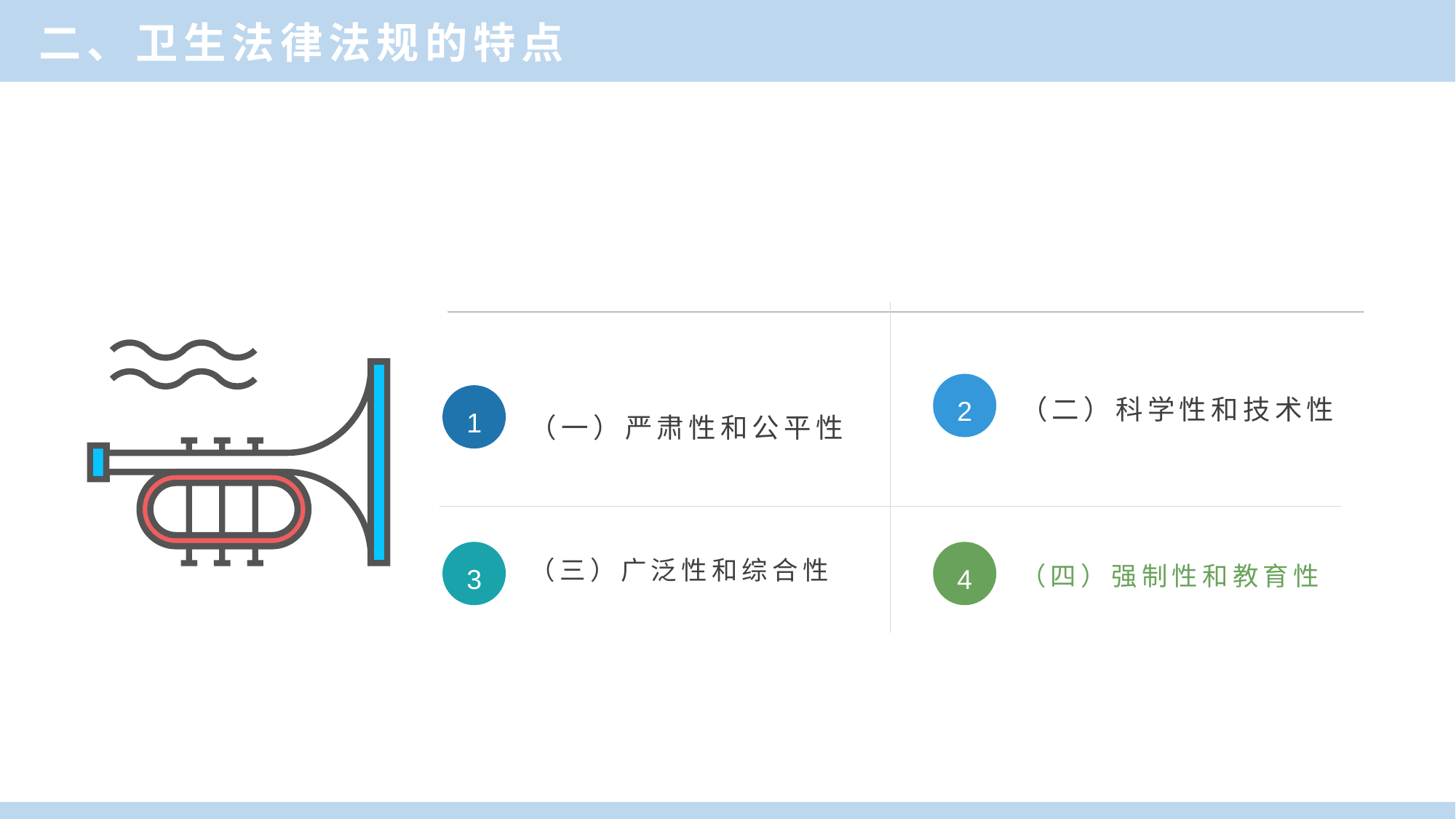

二、卫生法律法规的特点

2
（二）科学性和技术性
1
（一）严肃性和公平性

（三）广泛性和综合性
3
4
（四）强制性和教育性